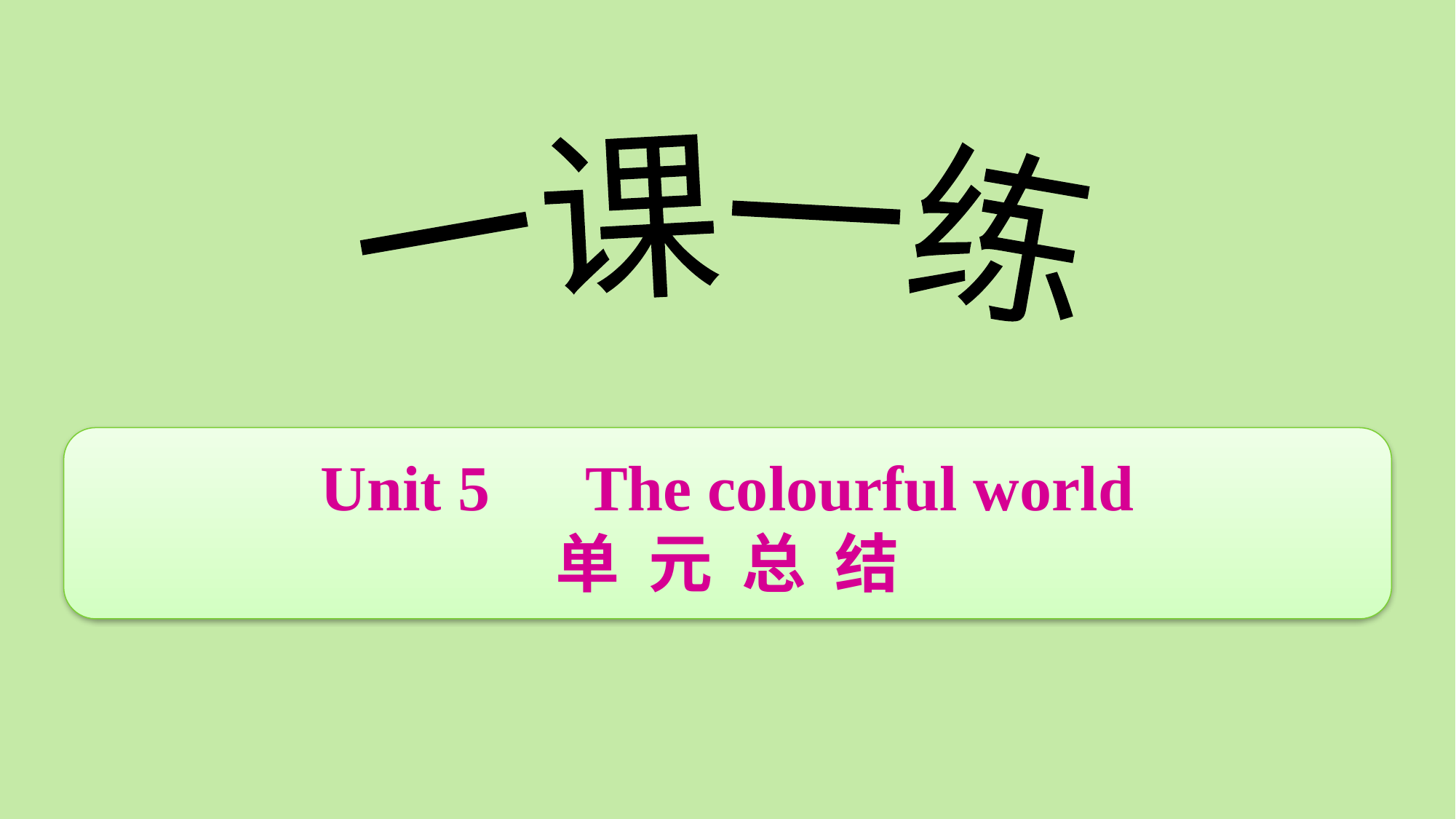

Unit 5　The colourful world
单  元  总  结